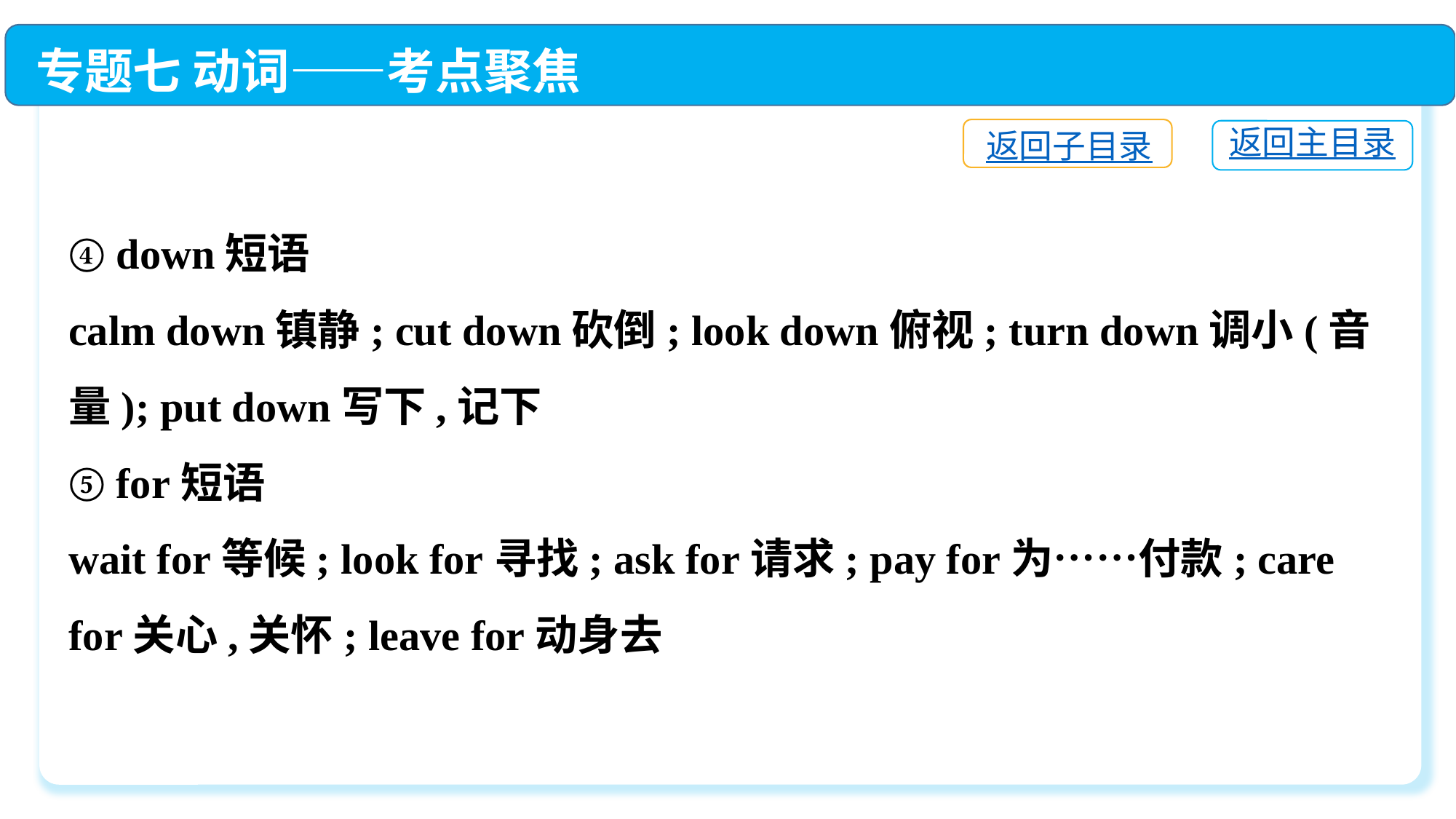

专题七 动词——考点聚焦

返回子目录
返回主目录
④ down短语
calm down镇静; cut down砍倒; look down俯视; turn down调小(音量); put down写下,记下
⑤ for短语
wait for等候; look for寻找; ask for请求; pay for为……付款; care for关心,关怀; leave for动身去